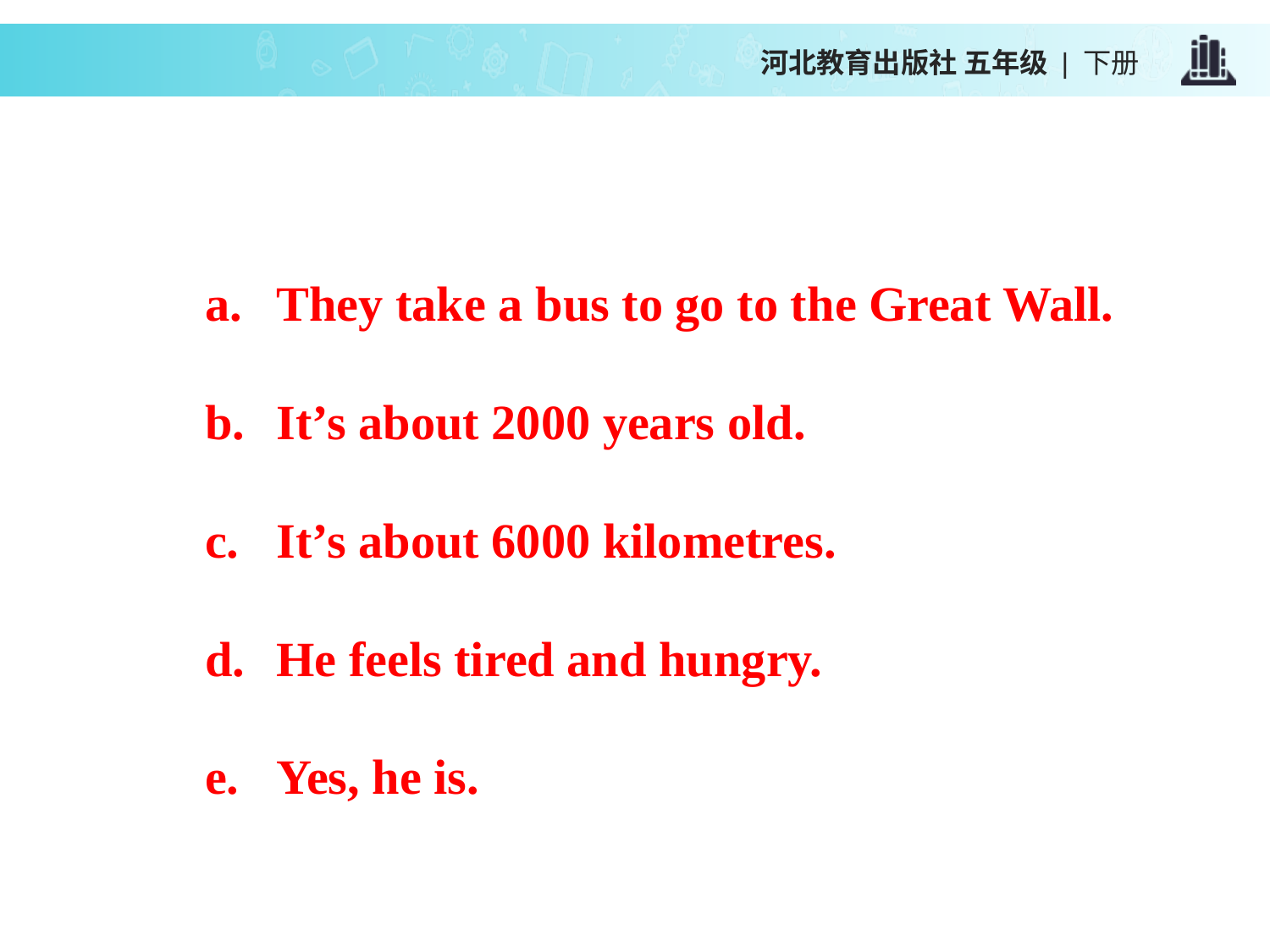

河北教育出版社 五年级 | 下册
They take a bus to go to the Great Wall.
It’s about 2000 years old.
It’s about 6000 kilometres.
He feels tired and hungry.
Yes, he is.